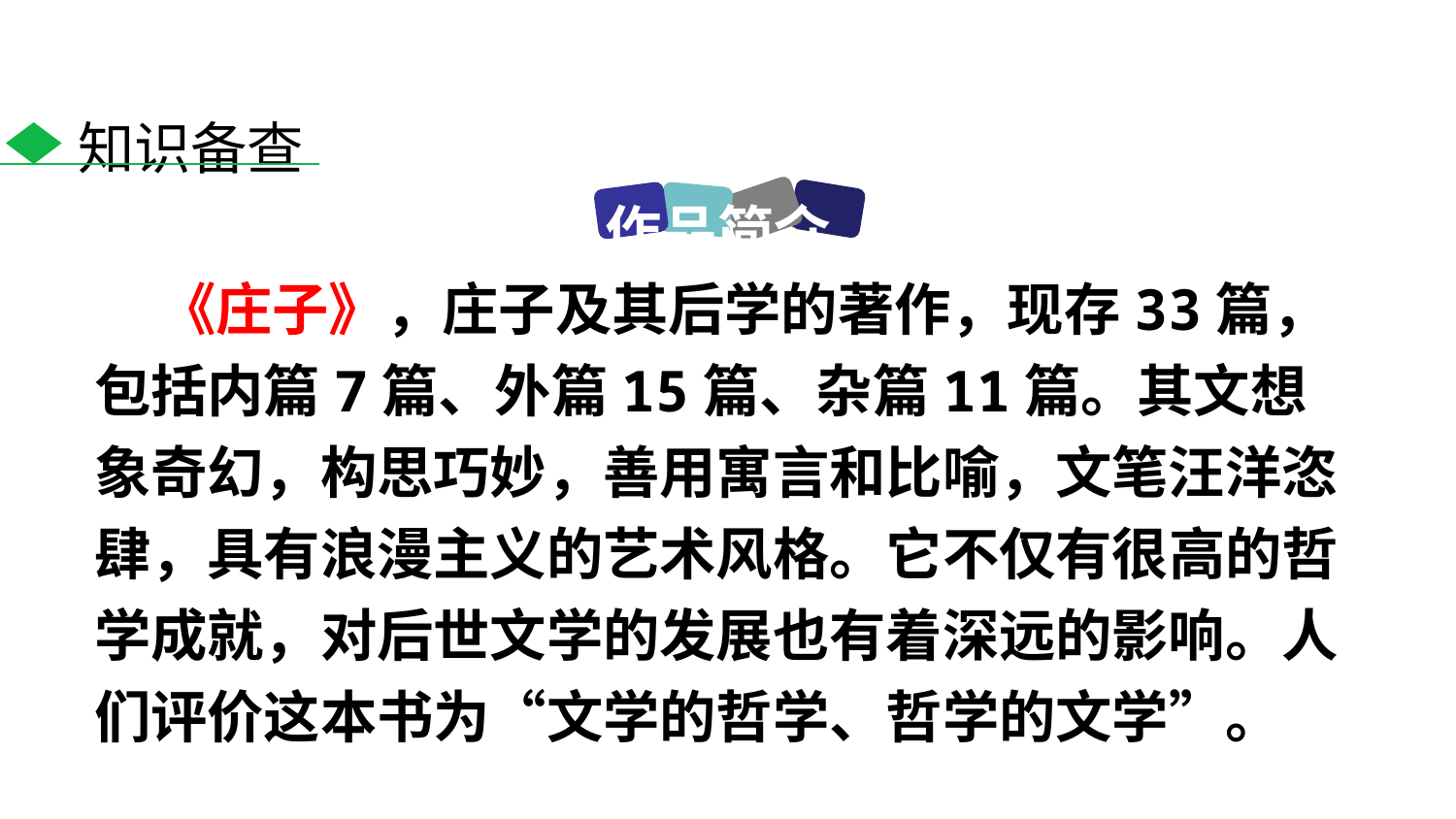

知识备查

作品简介

    《庄子》，庄子及其后学的著作，现存33篇，包括内篇7篇、外篇15篇、杂篇11篇。其文想象奇幻，构思巧妙，善用寓言和比喻，文笔汪洋恣肆，具有浪漫主义的艺术风格。它不仅有很高的哲学成就，对后世文学的发展也有着深远的影响。人们评价这本书为“文学的哲学、哲学的文学”。